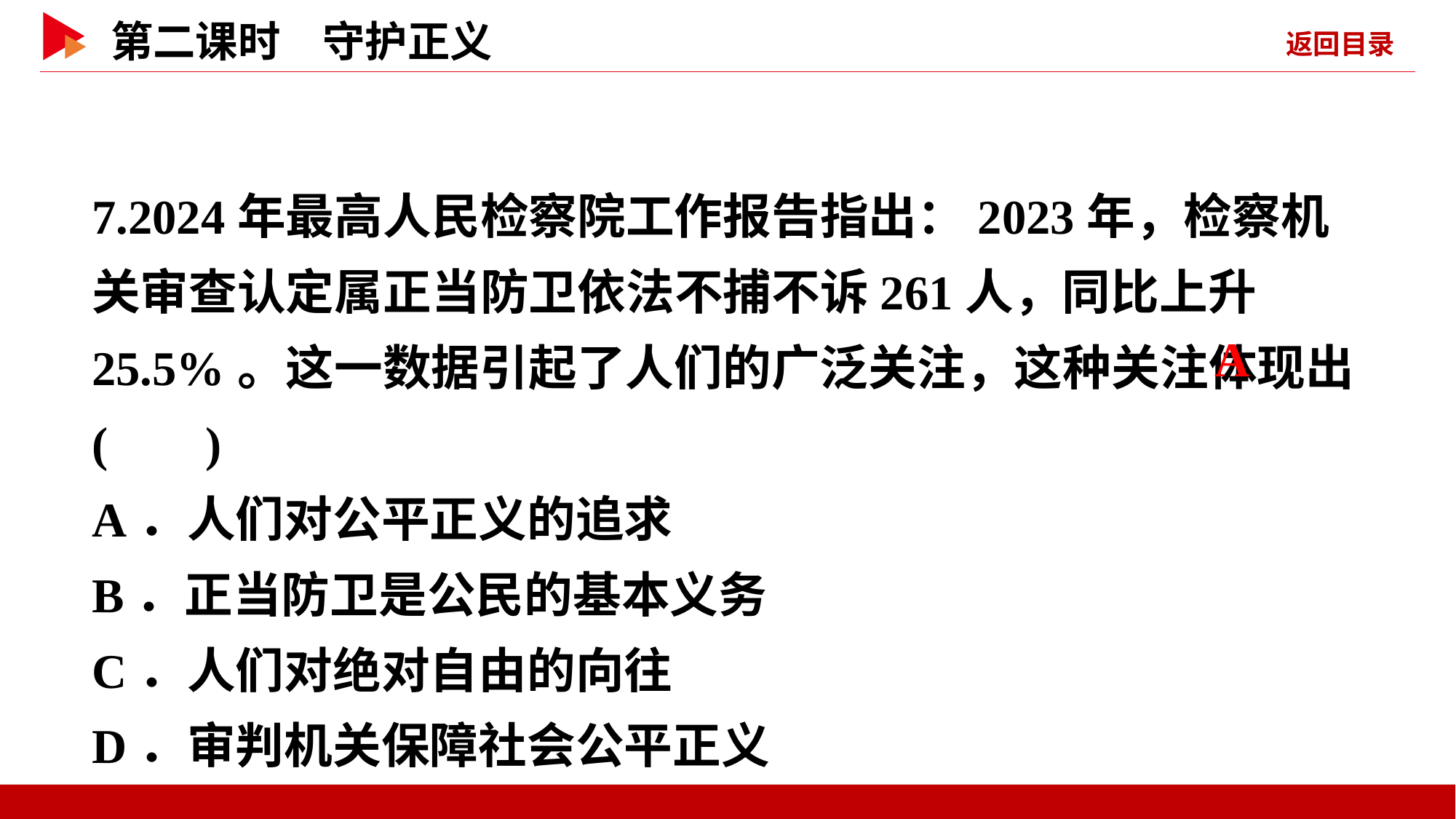

7.2024年最高人民检察院工作报告指出：2023年，检察机关审查认定属正当防卫依法不捕不诉261人，同比上升25.5%。这一数据引起了人们的广泛关注，这种关注体现出(        )
A．人们对公平正义的追求
B．正当防卫是公民的基本义务
C．人们对绝对自由的向往
D．审判机关保障社会公平正义
   A